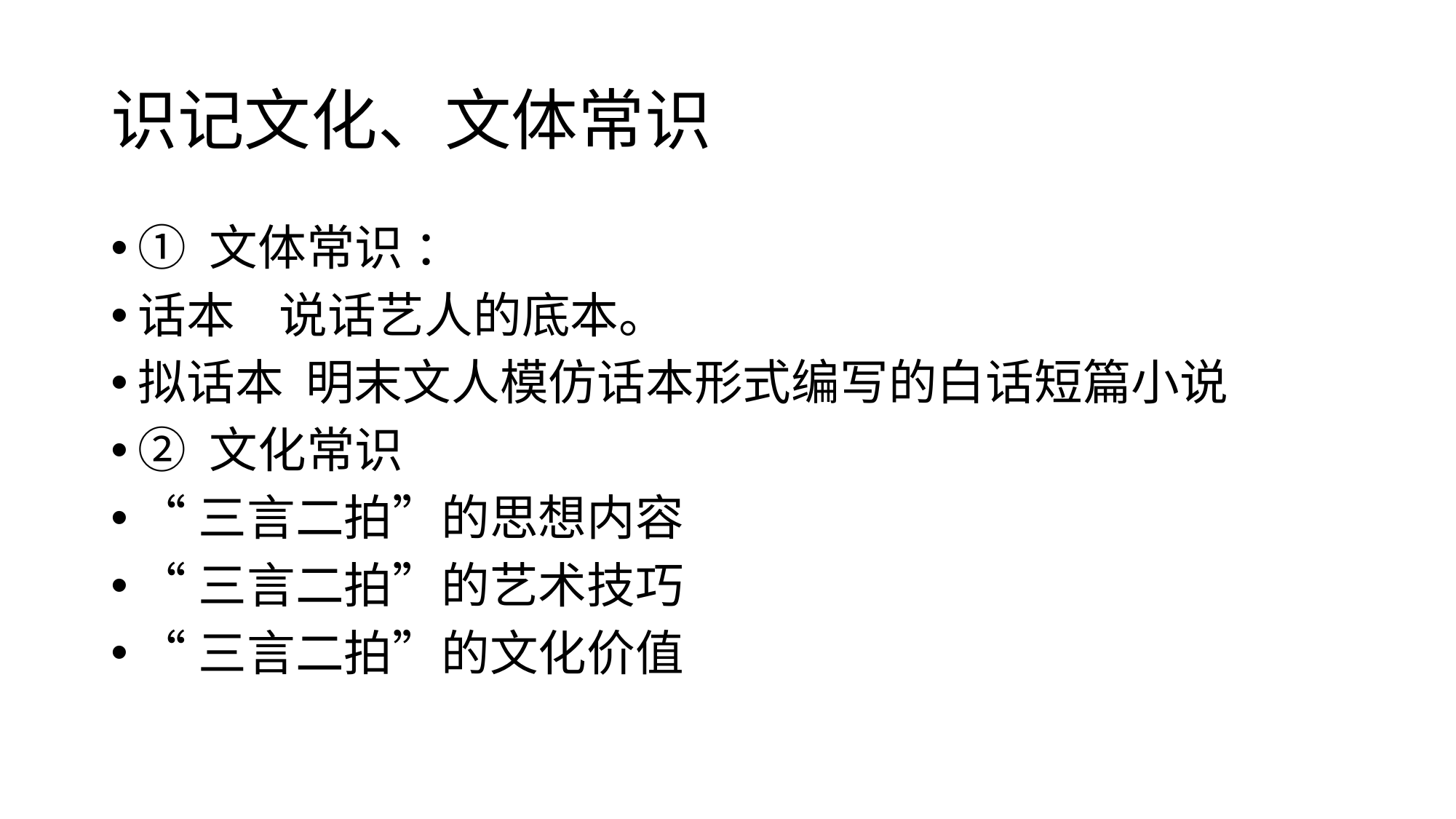

# 识记文化、文体常识
① 文体常识 ：
话本    说话艺人的底本。
拟话本  明末文人模仿话本形式编写的白话短篇小说
② 文化常识
“三言二拍”的思想内容
“三言二拍”的艺术技巧
“三言二拍”的文化价值